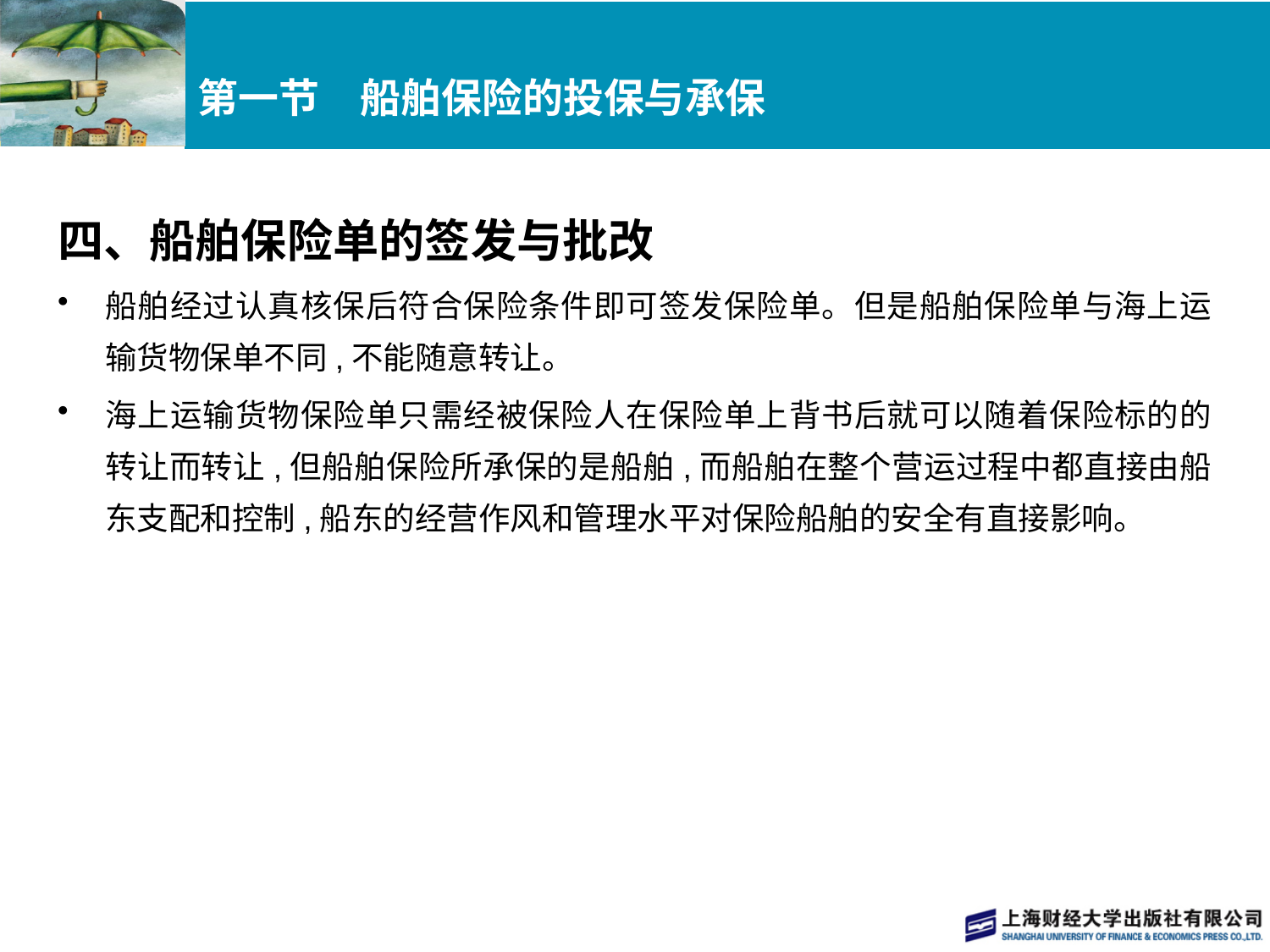

# 第一节　船舶保险的投保与承保
四、船舶保险单的签发与批改
船舶经过认真核保后符合保险条件即可签发保险单。但是船舶保险单与海上运输货物保单不同,不能随意转让。
海上运输货物保险单只需经被保险人在保险单上背书后就可以随着保险标的的转让而转让,但船舶保险所承保的是船舶,而船舶在整个营运过程中都直接由船东支配和控制,船东的经营作风和管理水平对保险船舶的安全有直接影响。